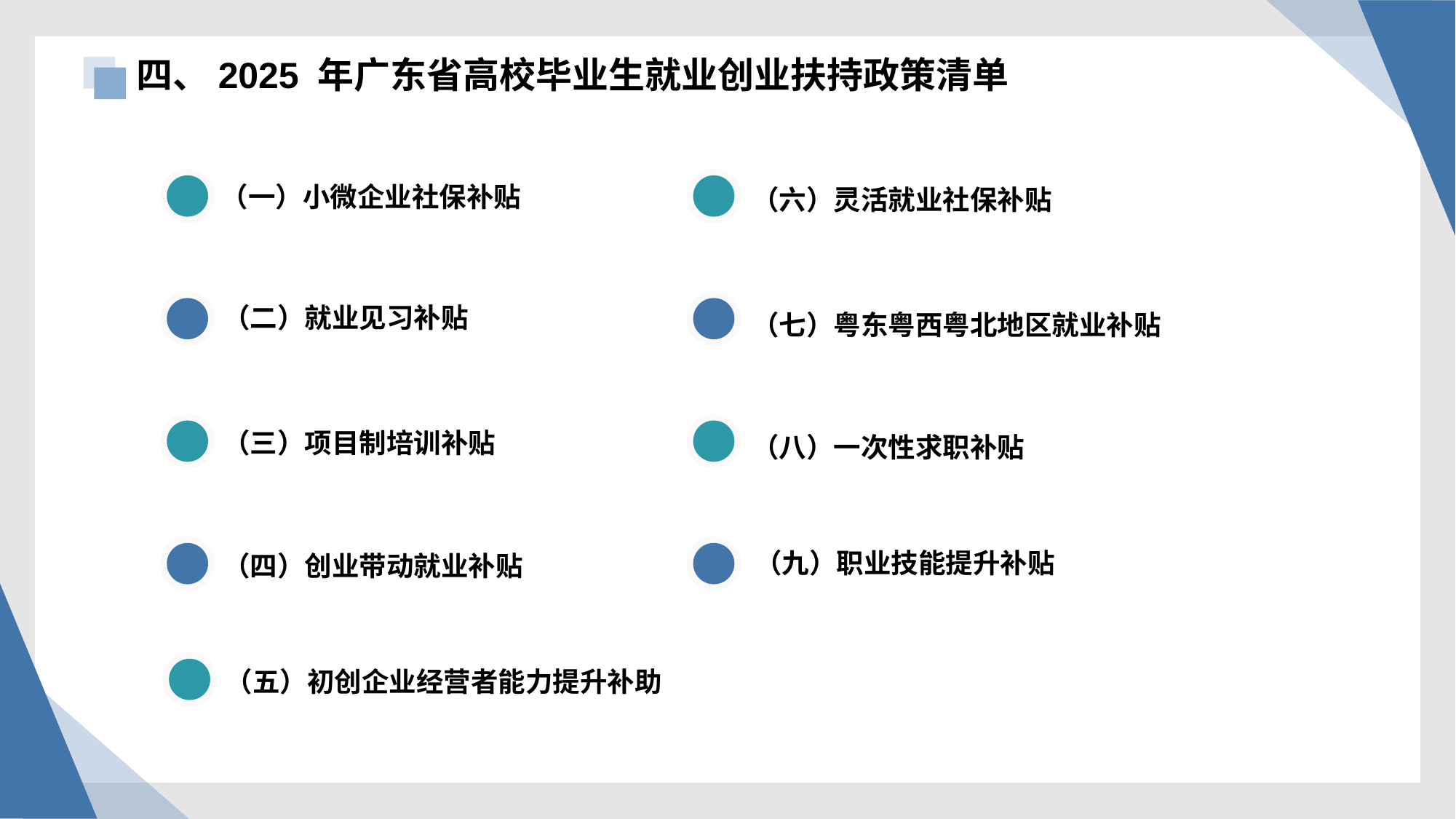

四、2025 年广东省高校毕业生就业创业扶持政策清单

（一）小微企业社保补贴

（六）灵活就业社保补贴

（二）就业见习补贴

（七）粤东粤西粤北地区就业补贴

（三）项目制培训补贴
（八）一次性求职补贴

（九）职业技能提升补贴

（四）创业带动就业补贴

（五）初创企业经营者能力提升补助